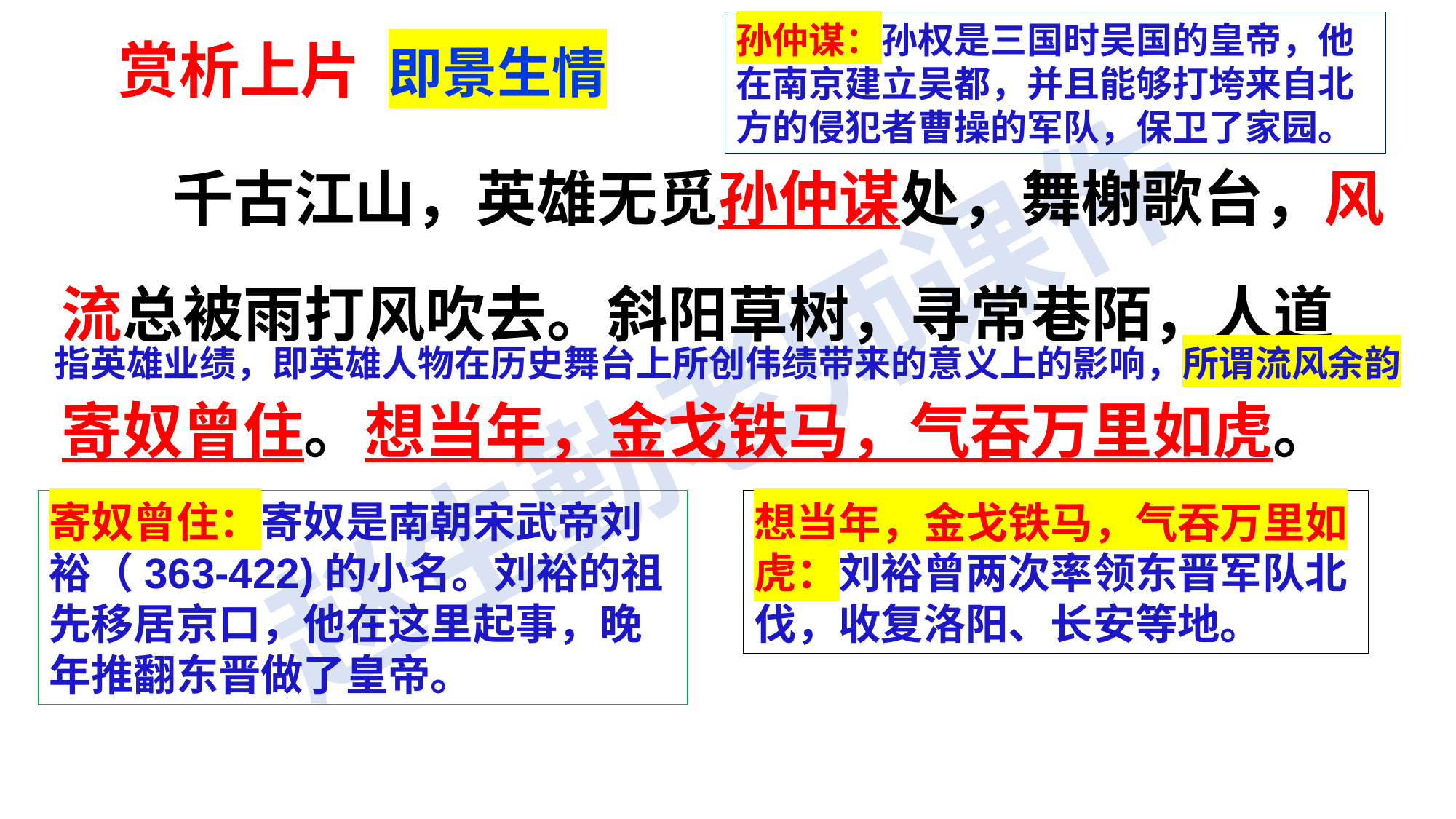

孙仲谋：孙权是三国时吴国的皇帝，他在南京建立吴都，并且能够打垮来自北方的侵犯者曹操的军队，保卫了家园。
赏析上片  即景生情
       千古江山，英雄无觅孙仲谋处，舞榭歌台，风流总被雨打风吹去。斜阳草树，寻常巷陌，人道寄奴曾住。想当年，金戈铁马，气吞万里如虎。
指英雄业绩，即英雄人物在历史舞台上所创伟绩带来的意义上的影响，所谓流风余韵
寄奴曾住：寄奴是南朝宋武帝刘裕（363-422)的小名。刘裕的祖先移居京口，他在这里起事，晚年推翻东晋做了皇帝。
想当年，金戈铁马，气吞万里如虎：刘裕曾两次率领东晋军队北伐，收复洛阳、长安等地。